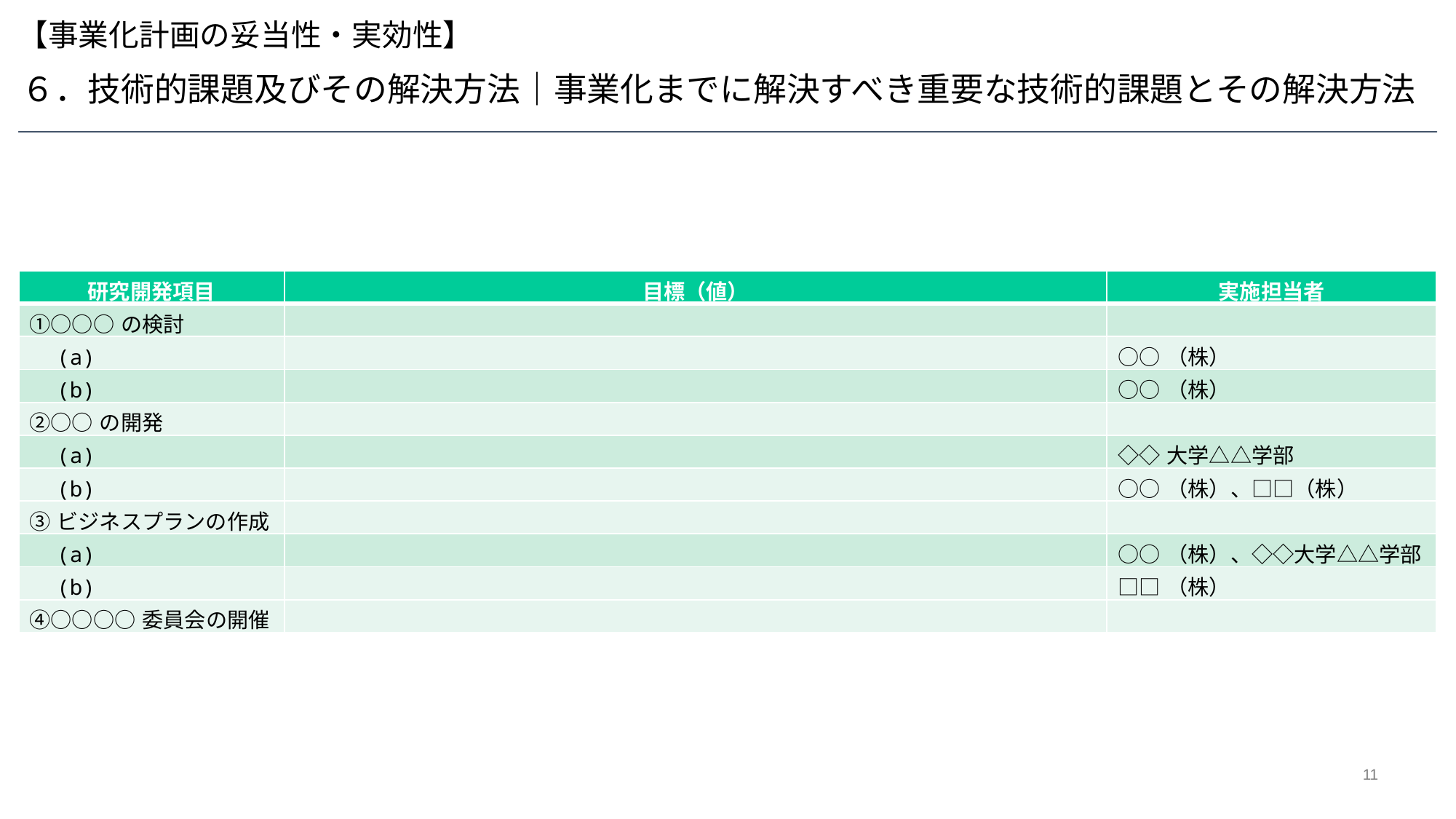

【事業化計画の妥当性・実効性】
６．技術的課題及びその解決方法｜事業化までに解決すべき重要な技術的課題とその解決方法
| 研究開発項目 | 目標（値） | 実施担当者 |
| --- | --- | --- |
| ①○○○の検討 |  |  |
| (a) |  | ○○（株） |
| (b) |  | ○○（株） |
| ②○○の開発 |  |  |
| (a) |  | ◇◇大学△△学部 |
| (b) |  | ○○（株）、□□（株） |
| ③ビジネスプランの作成 |  |  |
| (a) |  | ○○（株）、◇◇大学△△学部 |
| (b) |  | □□（株） |
| ④○○○○委員会の開催 |  |  |